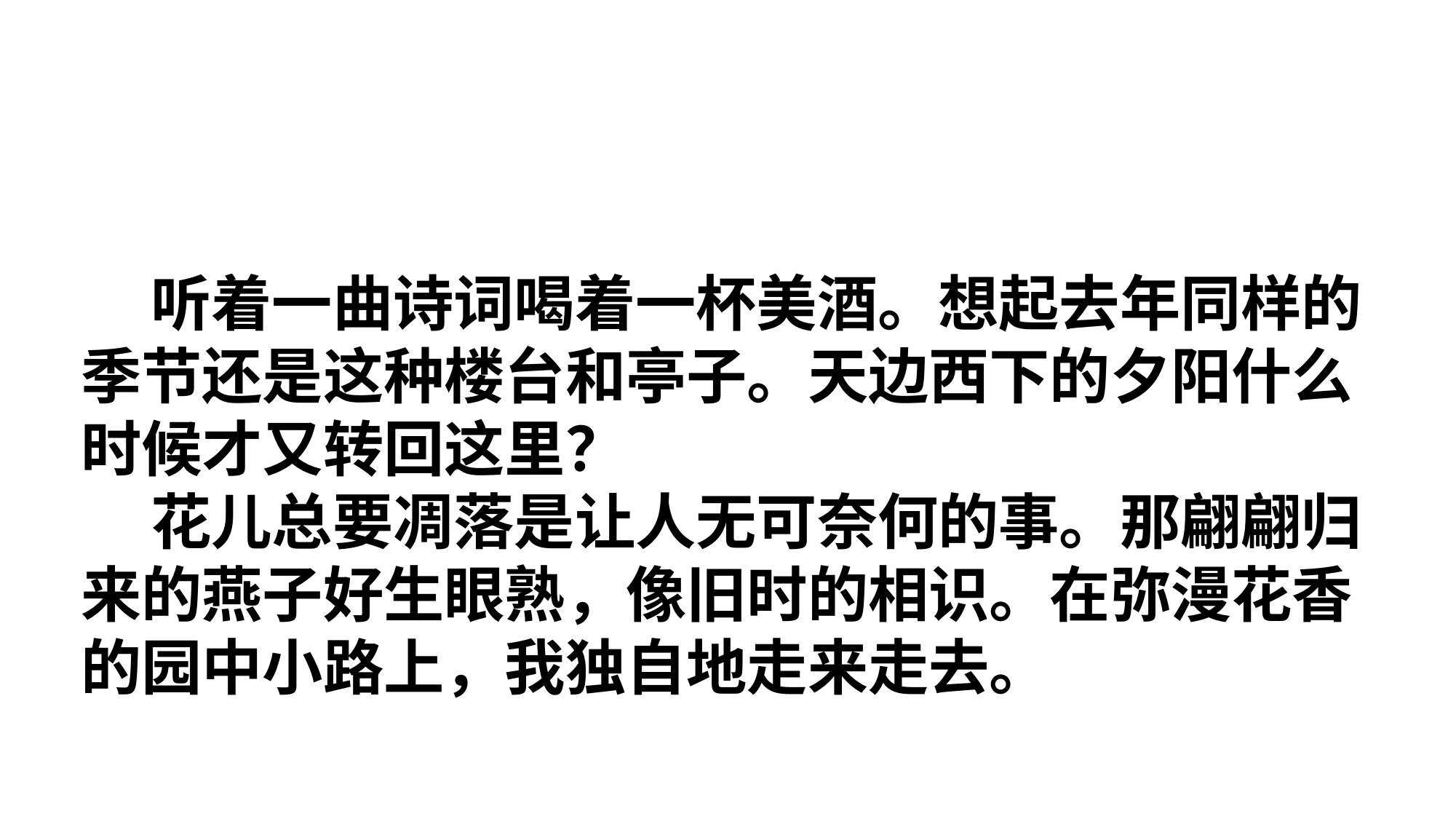

听着一曲诗词喝着一杯美酒。想起去年同样的季节还是这种楼台和亭子。天边西下的夕阳什么时候才又转回这里？
    花儿总要凋落是让人无可奈何的事。那翩翩归来的燕子好生眼熟，像旧时的相识。在弥漫花香的园中小路上，我独自地走来走去。